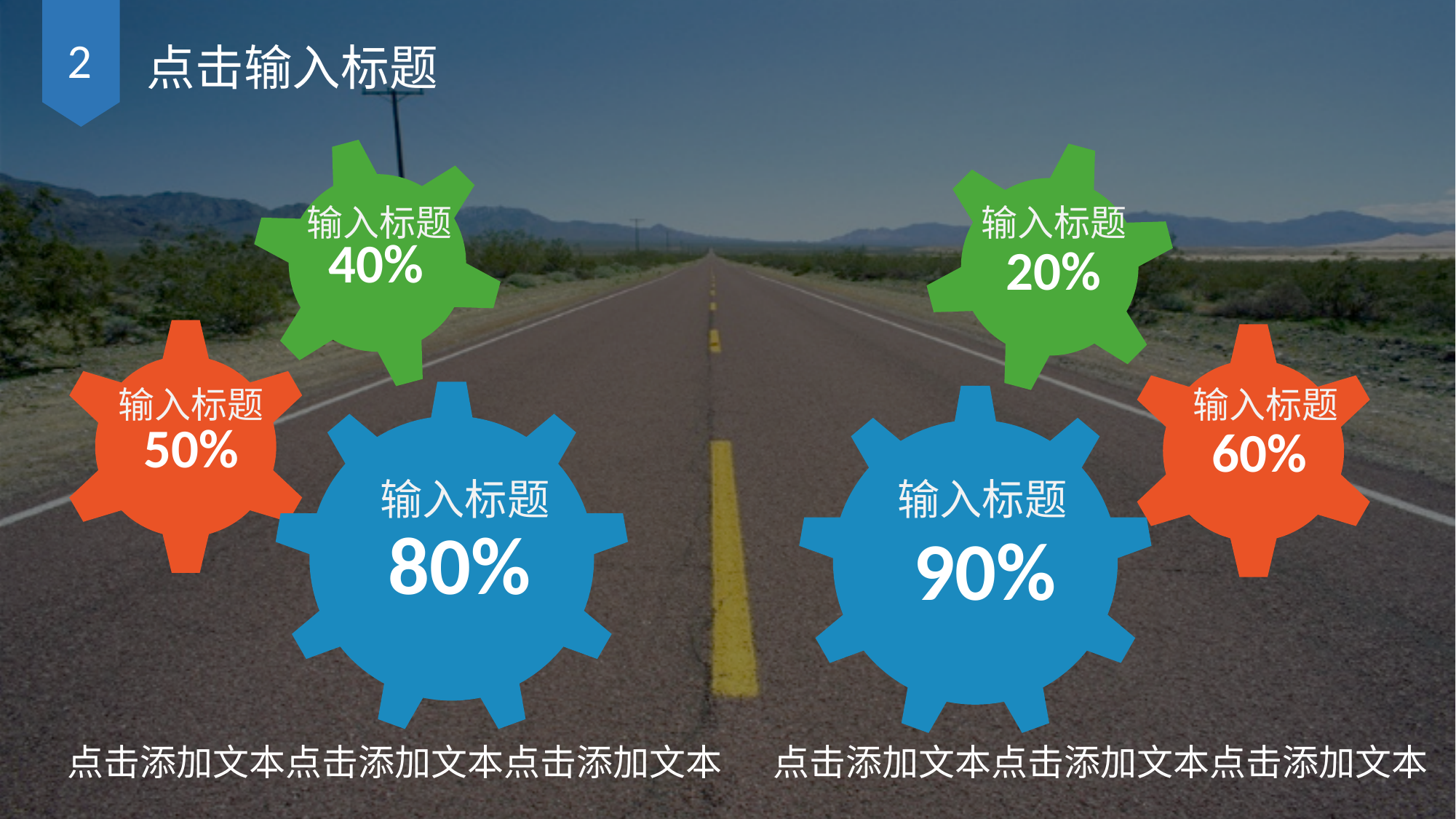

2
点击输入标题

40%

50%

80%

20%

60%

90%
输入标题
输入标题
输入标题
输入标题
输入标题
输入标题
点击添加文本点击添加文本点击添加文本
点击添加文本点击添加文本点击添加文本